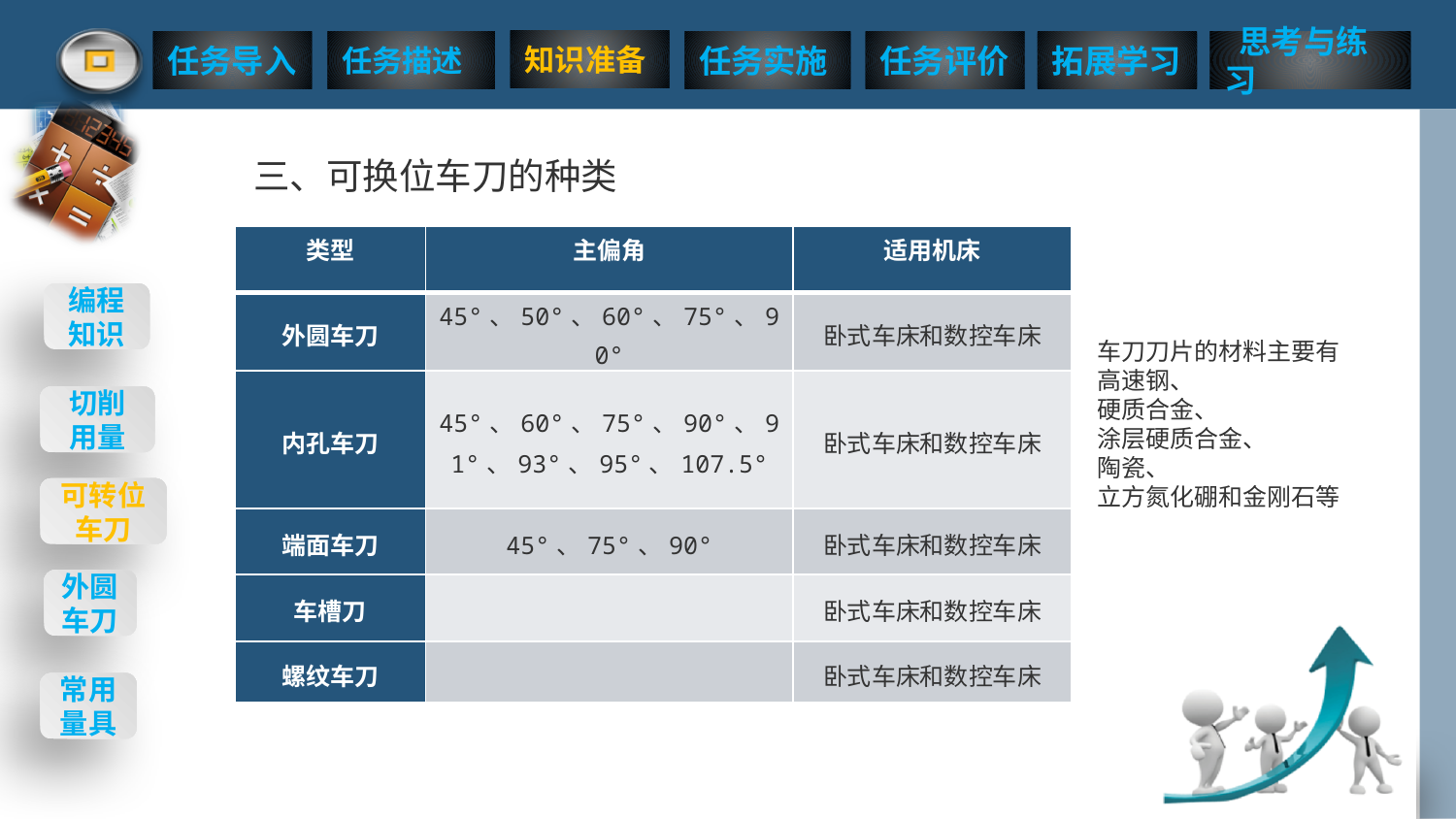

三、可换位车刀的种类
| 类型 | 主偏角 | 适用机床 |
| --- | --- | --- |
| 外圆车刀 | 45°、50°、60°、75°、90° | 卧式车床和数控车床 |
| 内孔车刀 | 45°、60°、75°、90°、91°、93°、95°、107.5° | 卧式车床和数控车床 |
| 端面车刀 | 45°、75°、90° | 卧式车床和数控车床 |
| 车槽刀 |  | 卧式车床和数控车床 |
| 螺纹车刀 |  | 卧式车床和数控车床 |
车刀刀片的材料主要有高速钢、
硬质合金、
涂层硬质合金、
陶瓷、
立方氮化硼和金刚石等